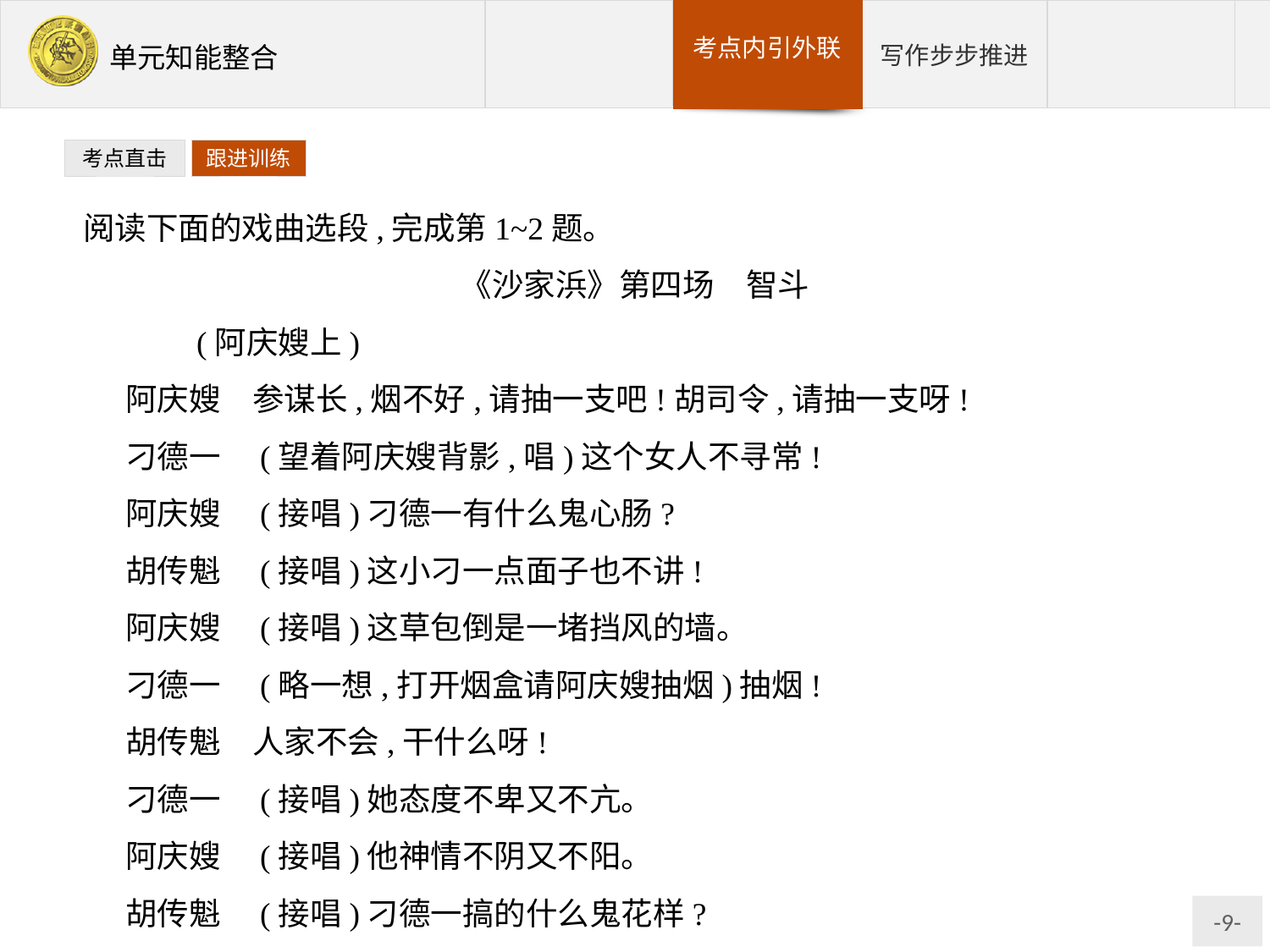

考点直击
跟进训练
阅读下面的戏曲选段,完成第1~2题。
《沙家浜》第四场　智斗
　　(阿庆嫂上)
阿庆嫂　参谋长,烟不好,请抽一支吧!胡司令,请抽一支呀!
刁德一　(望着阿庆嫂背影,唱)这个女人不寻常!
阿庆嫂　(接唱)刁德一有什么鬼心肠?
胡传魁　(接唱)这小刁一点面子也不讲!
阿庆嫂　(接唱)这草包倒是一堵挡风的墙。
刁德一　(略一想,打开烟盒请阿庆嫂抽烟)抽烟!
胡传魁　人家不会,干什么呀!
刁德一　(接唱)她态度不卑又不亢。
阿庆嫂　(接唱)他神情不阴又不阳。
胡传魁　(接唱)刁德一搞的什么鬼花样?